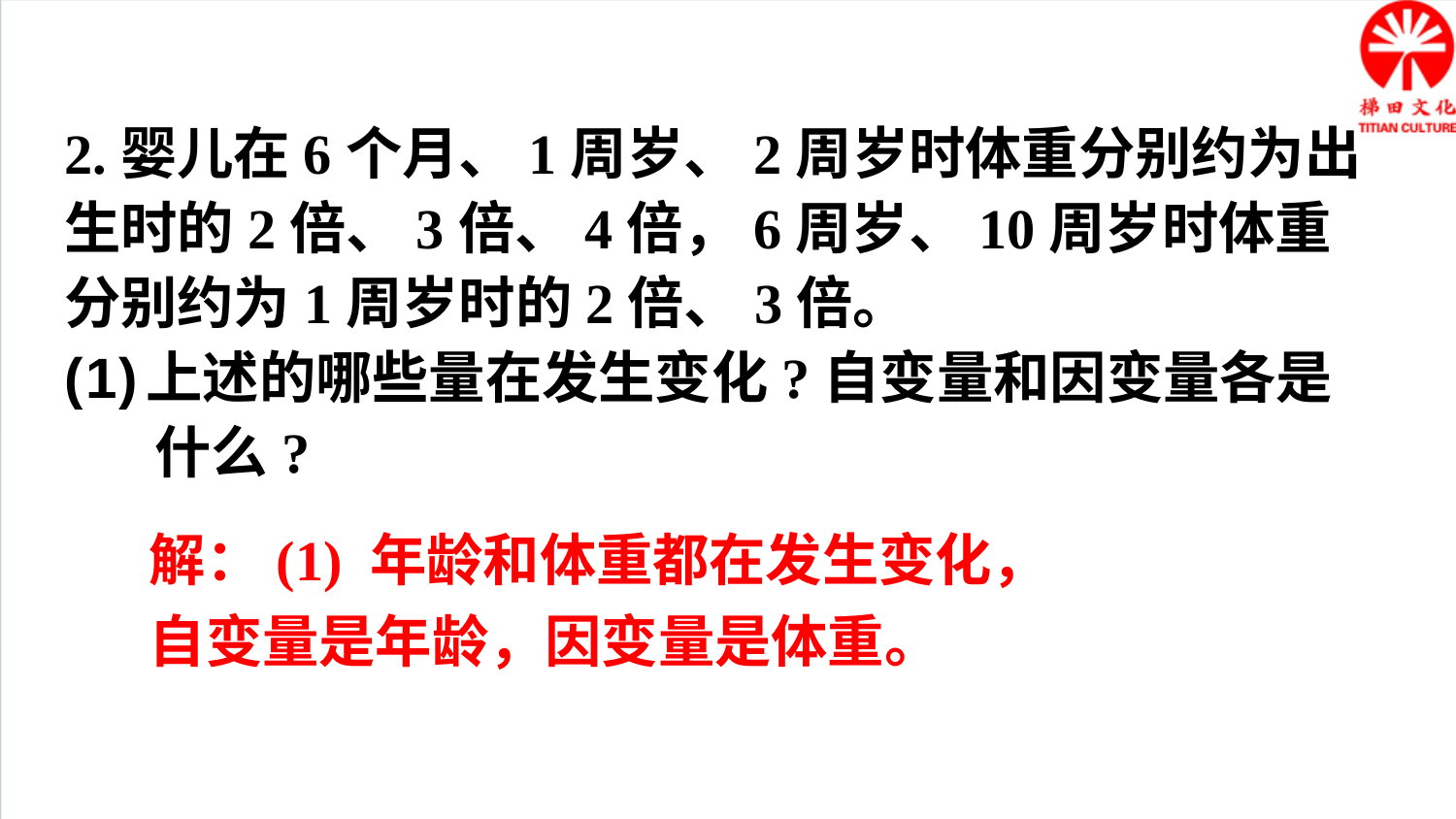

2.婴儿在6个月、1周岁、2周岁时体重分别约为出生时的2倍、3倍、4倍，6周岁、10周岁时体重分别约为1周岁时的2倍、3倍。
上述的哪些量在发生变化?自变量和因变量各是
      什么?
解：(1) 年龄和体重都在发生变化，自变量是年龄，因变量是体重。